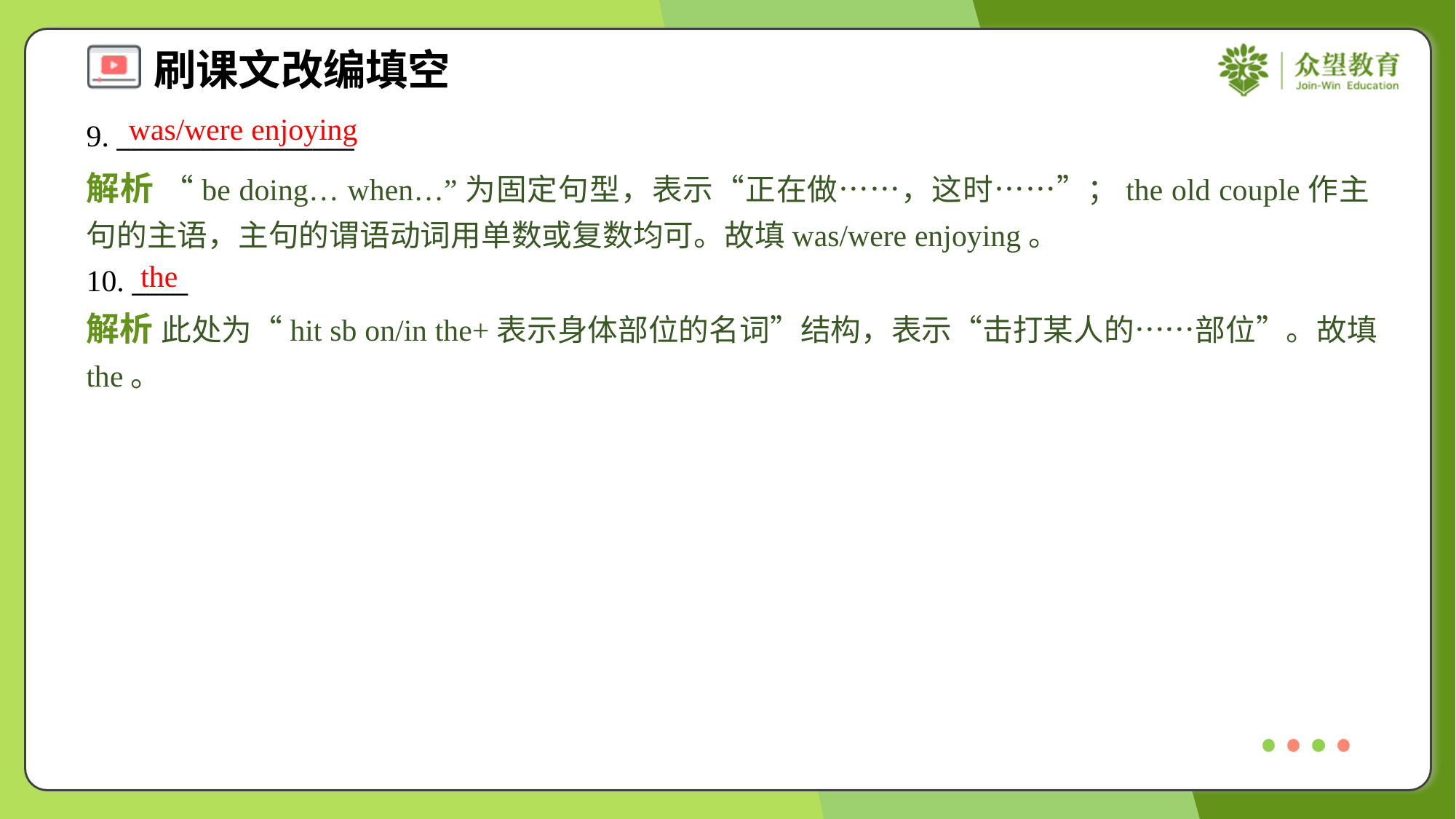

was/were enjoying
9. _________________
解析 “be doing… when…”为固定句型，表示“正在做……，这时……”；the old couple作主句的主语，主句的谓语动词用单数或复数均可。故填was/were enjoying。
the
10. ____
解析 此处为“hit sb on/in the+表示身体部位的名词”结构，表示“击打某人的……部位”。故填the。